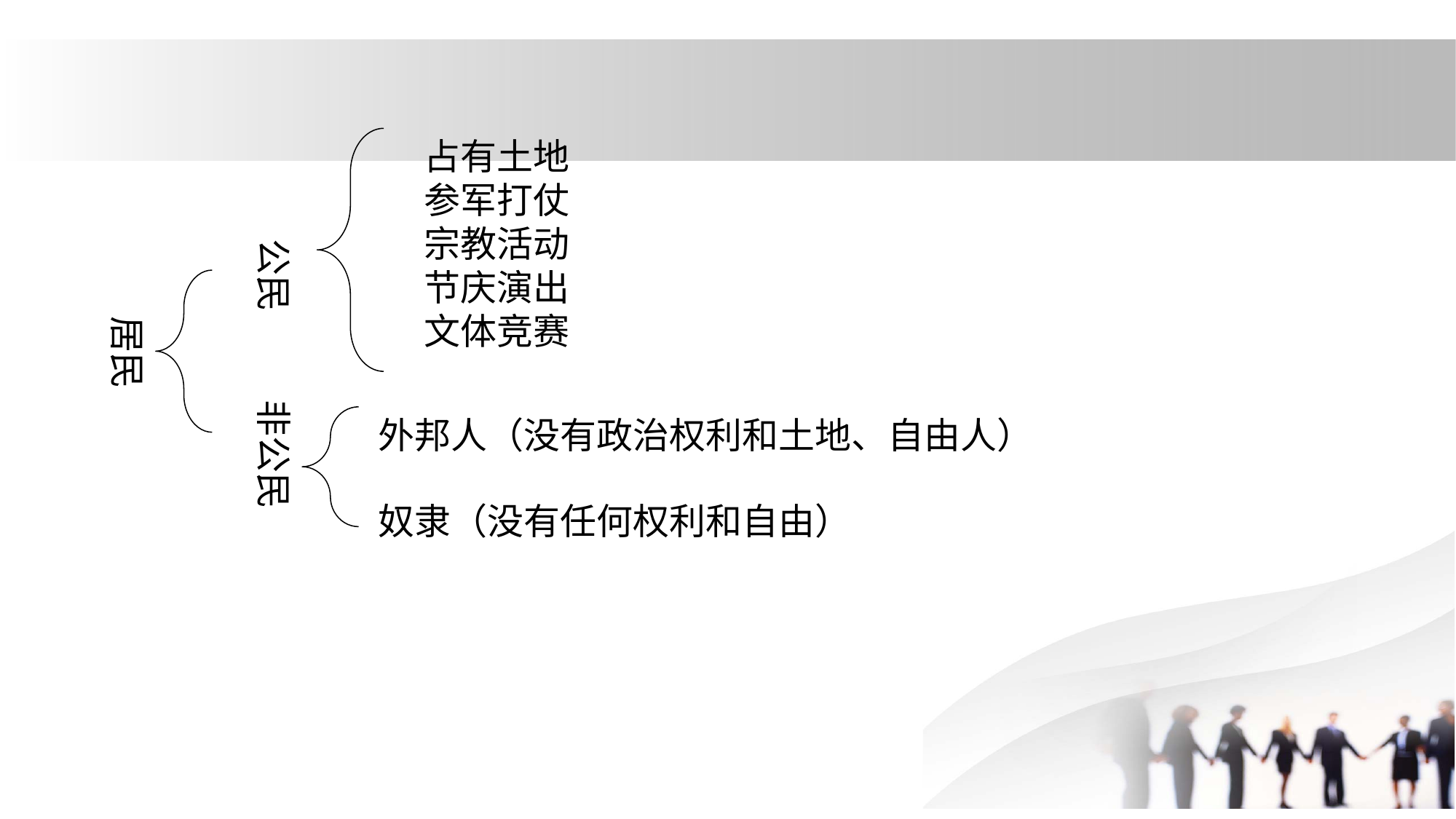

占有土地
参军打仗
宗教活动
节庆演出
文体竞赛
 公民

居民
非公民

外邦人（没有政治权利和土地、自由人）
奴隶（没有任何权利和自由）